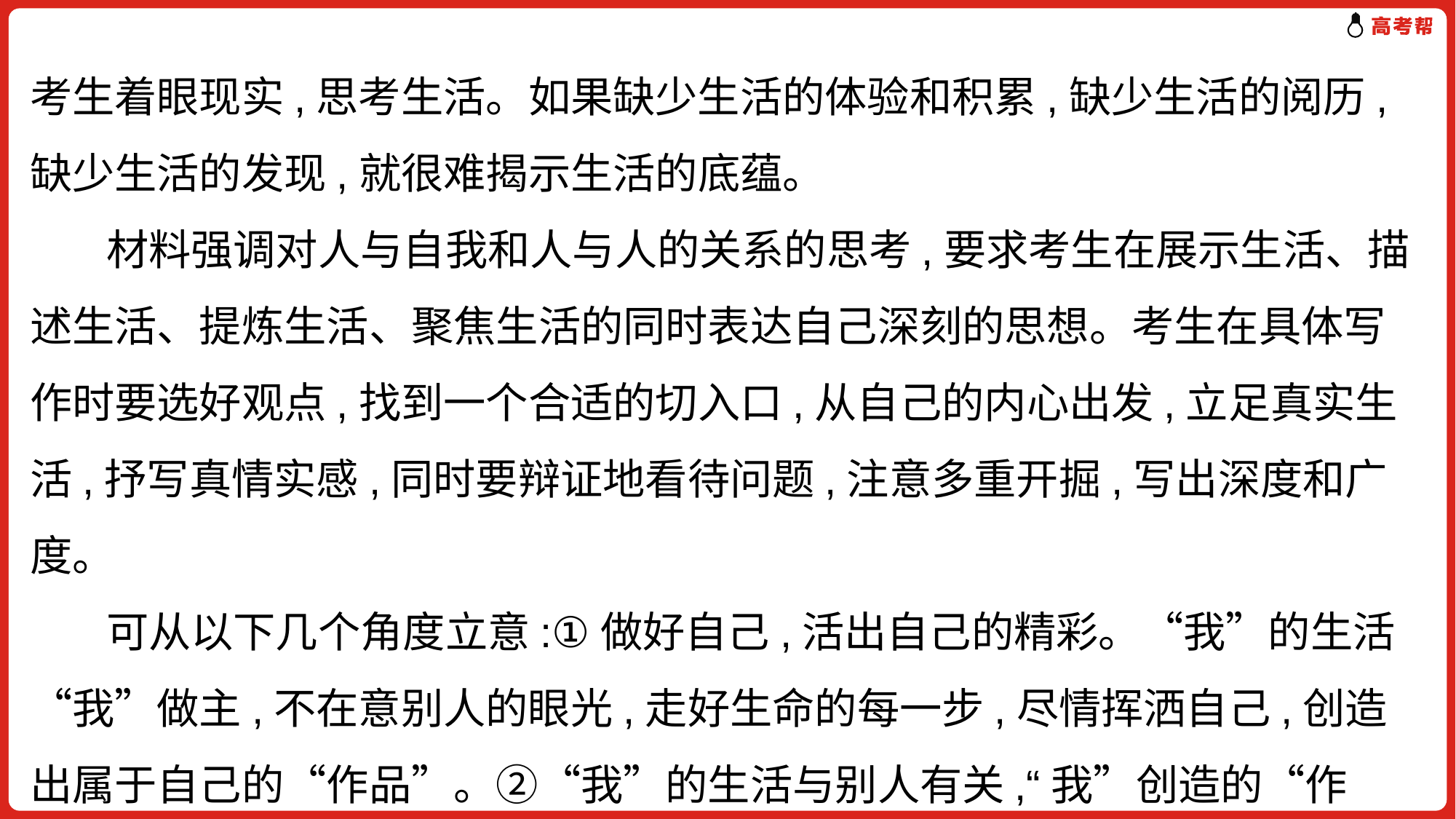

考生着眼现实,思考生活。如果缺少生活的体验和积累,缺少生活的阅历,缺少生活的发现,就很难揭示生活的底蕴。
       材料强调对人与自我和人与人的关系的思考,要求考生在展示生活、描述生活、提炼生活、聚焦生活的同时表达自己深刻的思想。考生在具体写作时要选好观点,找到一个合适的切入口,从自己的内心出发,立足真实生活,抒写真情实感,同时要辩证地看待问题,注意多重开掘,写出深度和广度。
       可从以下几个角度立意:①做好自己,活出自己的精彩。“我”的生活“我”做主,不在意别人的眼光,走好生命的每一步,尽情挥洒自己,创造出属于自己的“作品”。②“我”的生活与别人有关,“我”创造的“作品”接